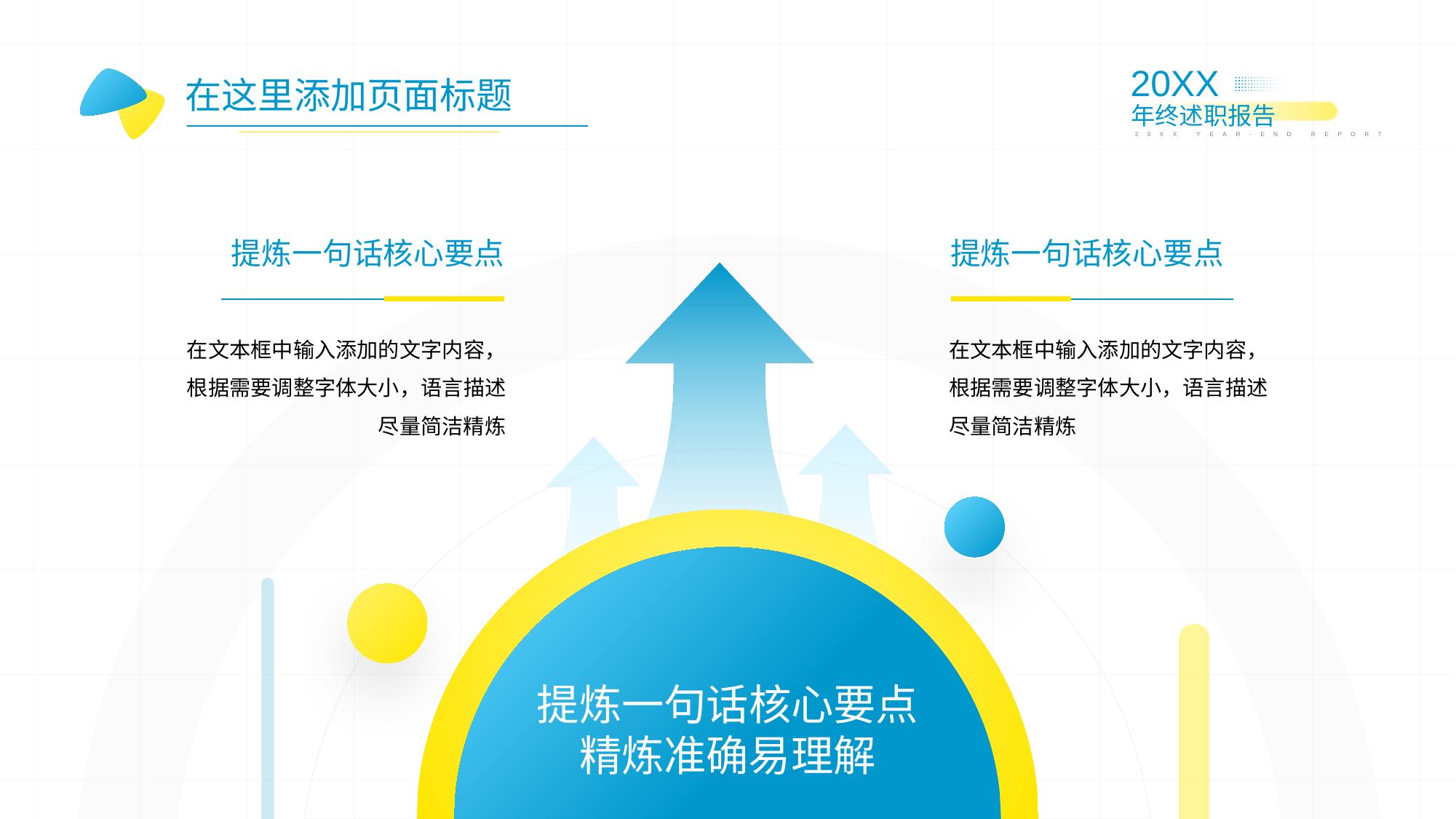

在这里添加页面标题
提炼一句话核心要点
在文本框中输入添加的文字内容，根据需要调整字体大小，语言描述尽量简洁精炼
提炼一句话核心要点
在文本框中输入添加的文字内容，根据需要调整字体大小，语言描述尽量简洁精炼

提炼一句话核心要点
精炼准确易理解